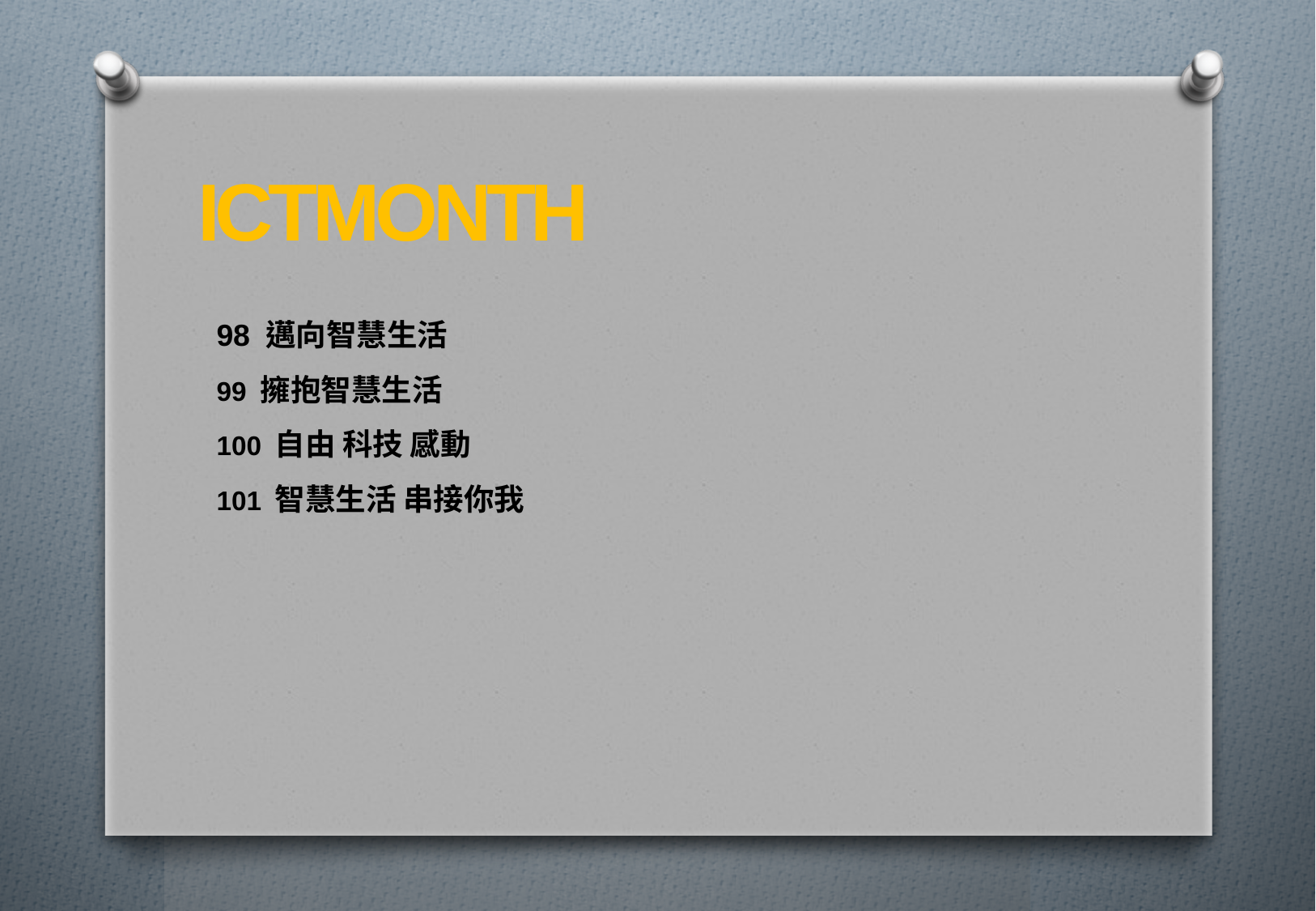

ICTMONTH
98 邁向智慧生活
99 擁抱智慧生活
100 自由 科技 感動
101 智慧生活 串接你我